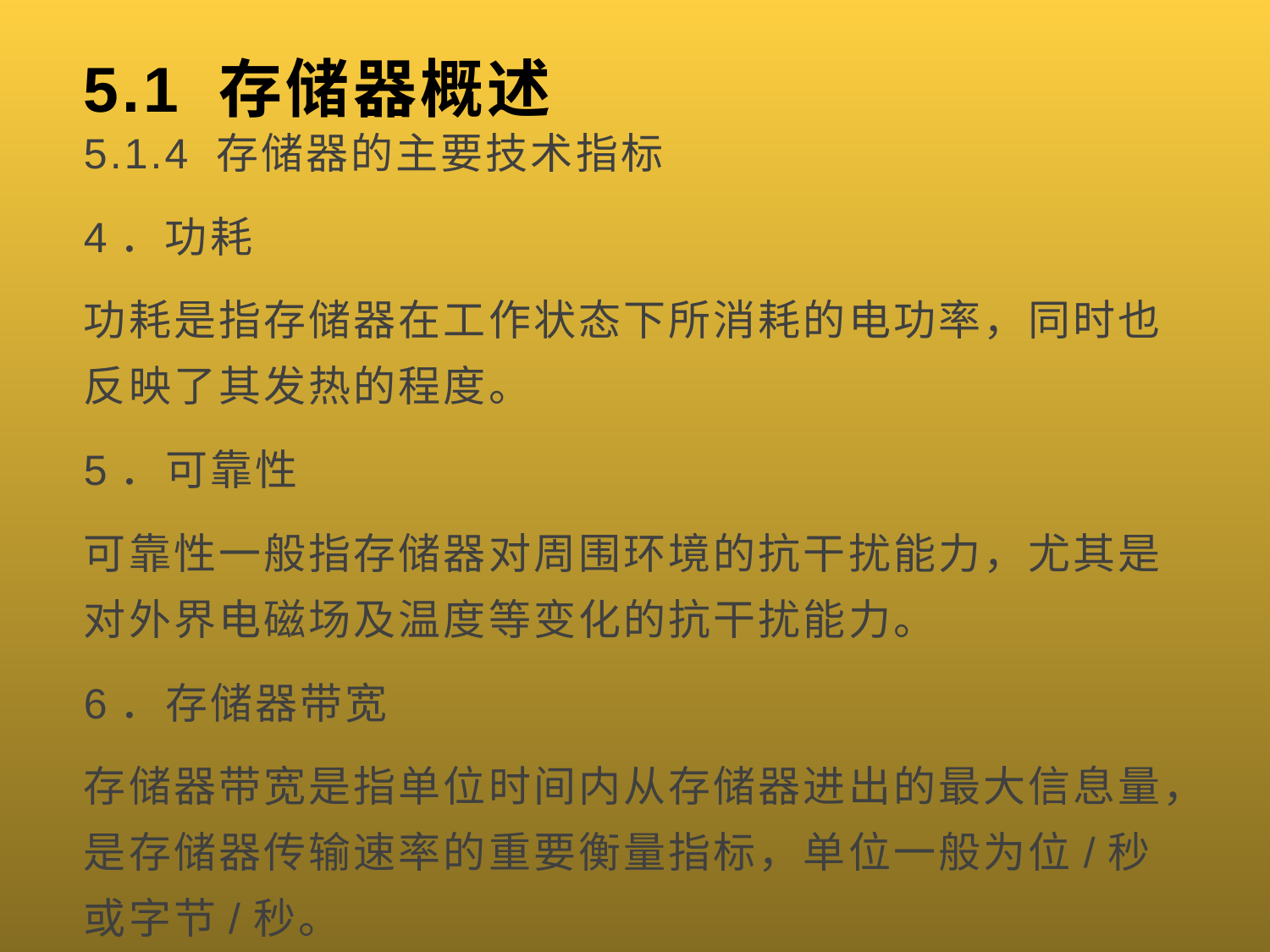

# 5.1 存储器概述
5.1.4 存储器的主要技术指标
4．功耗
功耗是指存储器在工作状态下所消耗的电功率，同时也反映了其发热的程度。
5．可靠性
可靠性一般指存储器对周围环境的抗干扰能力，尤其是对外界电磁场及温度等变化的抗干扰能力。
6．存储器带宽
存储器带宽是指单位时间内从存储器进出的最大信息量，是存储器传输速率的重要衡量指标，单位一般为位/秒或字节/秒。